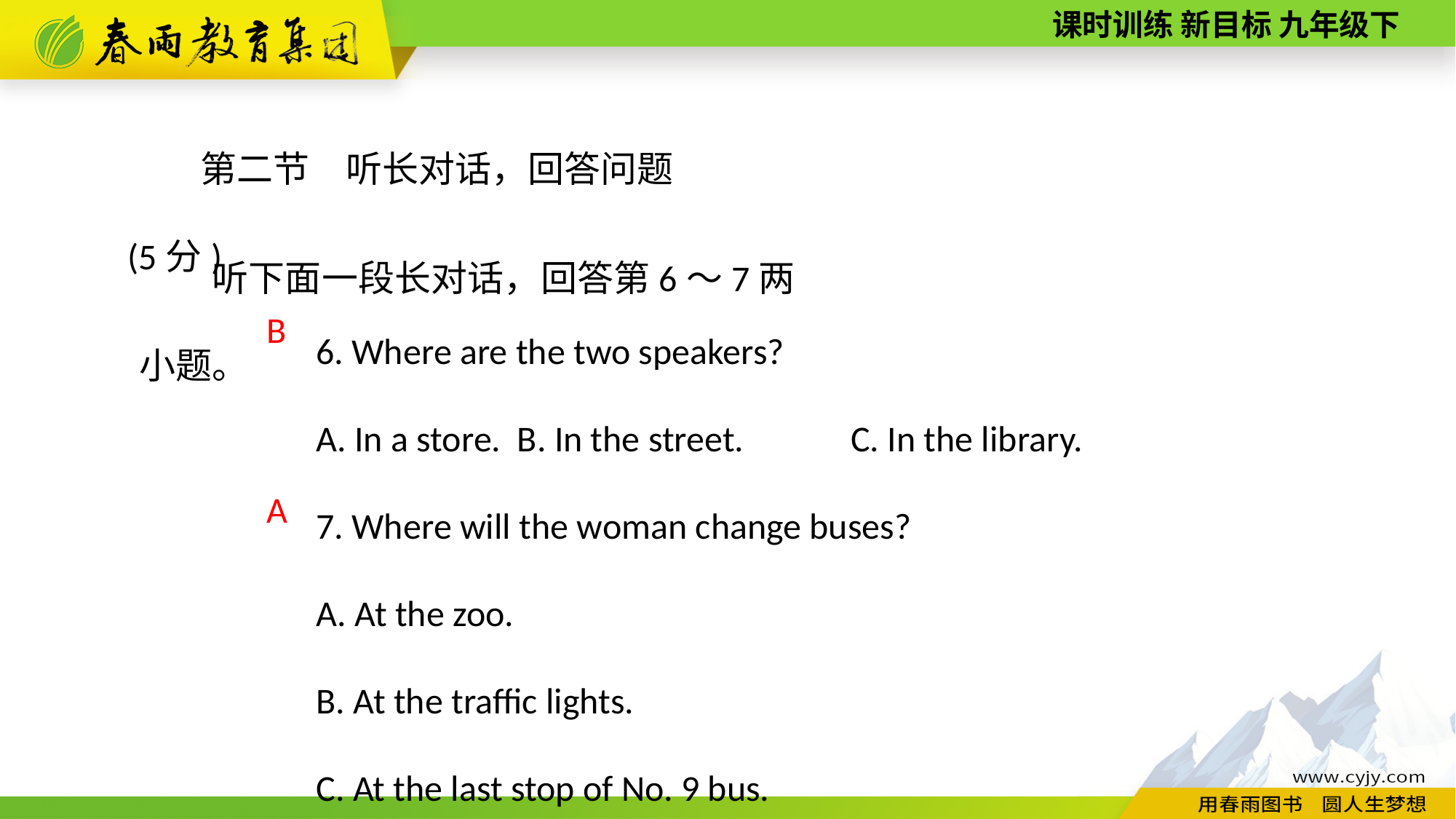

第二节　听长对话，回答问题(5分)
听下面一段长对话，回答第6～7两小题。
6. Where are the two speakers?
A. In a store.  B. In the street.  　　C. In the library.
7. Where will the woman change buses?
A. At the zoo.
B. At the traffic lights.
C. At the last stop of No. 9 bus.
B
A